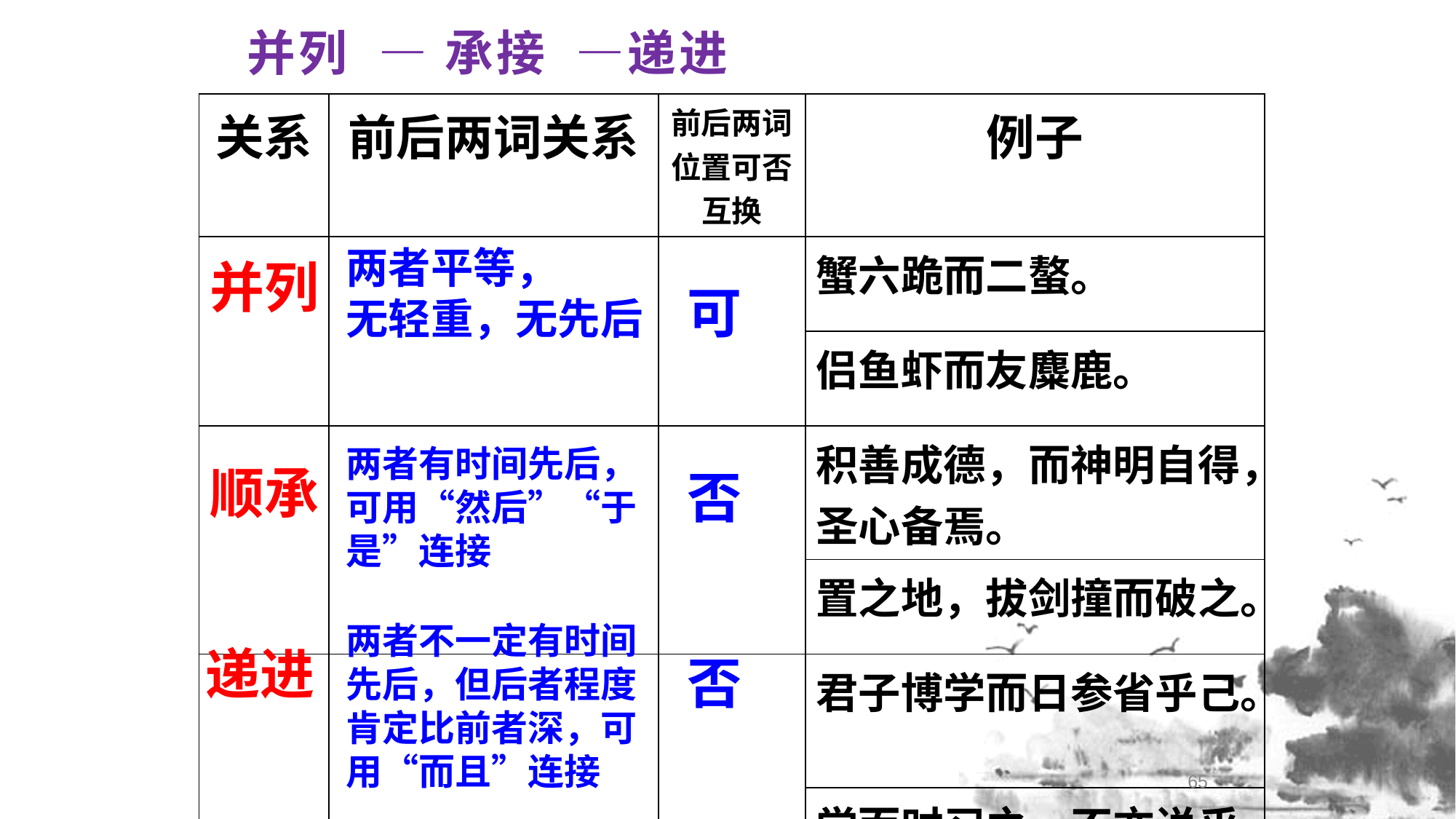

并列  — 承接  —递进
| 关系 | 前后两词关系 | 前后两词位置可否互换 | 例子 |
| --- | --- | --- | --- |
|  |  |  | 蟹六跪而二螯。 |
|  |  |  | 侣鱼虾而友麋鹿。 |
|  |  |  | 积善成德，而神明自得，圣心备焉。 |
|  |  |  | 置之地，拔剑撞而破之。 |
|  |  |  | 君子博学而日参省乎己。 |
|  |  |  | 学而时习之，不亦说乎。 |
两者平等，
无轻重，无先后
并列
可
两者有时间先后，可用“然后”“于是”连接
顺承
否
两者不一定有时间先后，但后者程度肯定比前者深，可用“而且”连接
递进
否
65